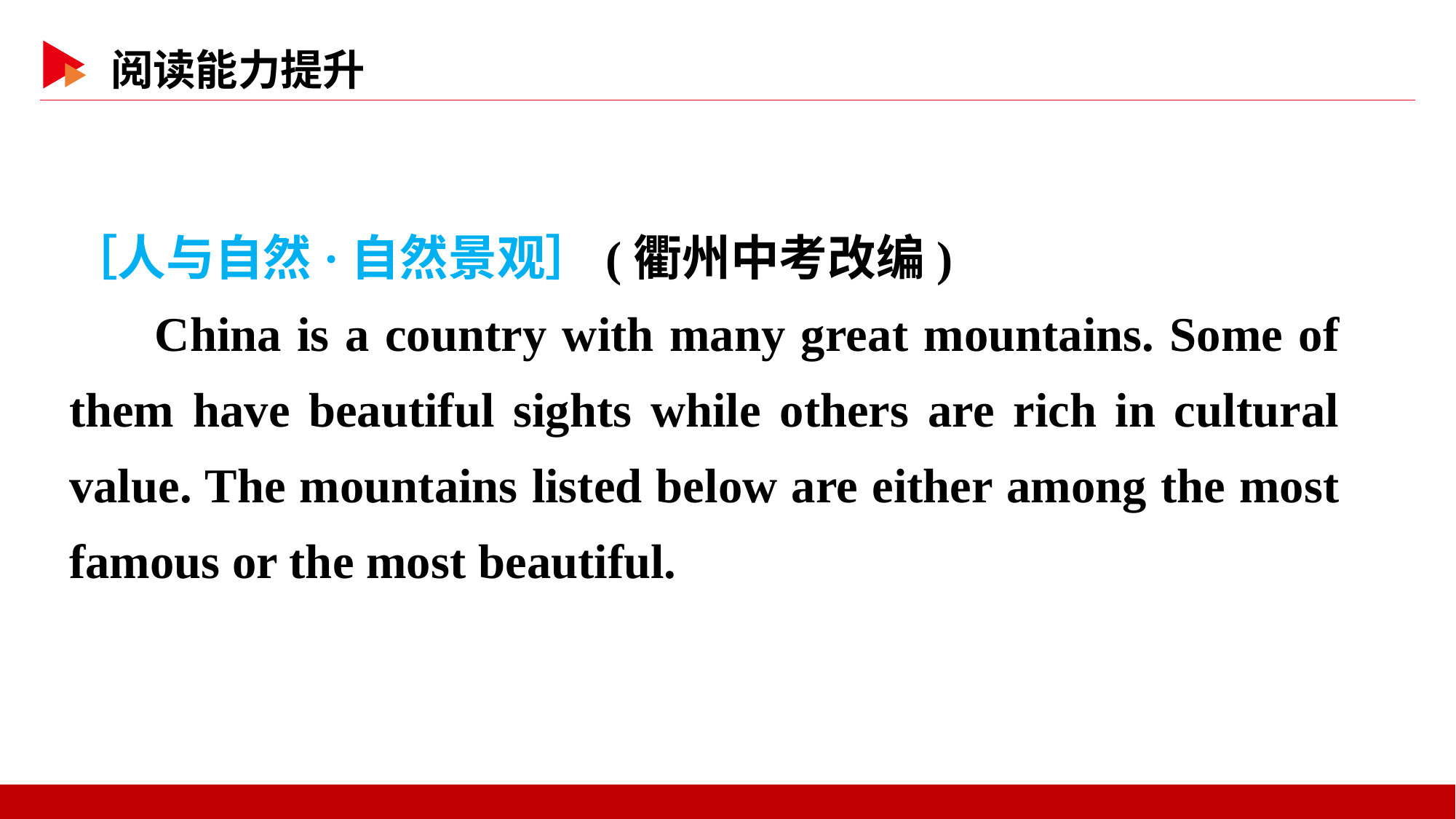

［人与自然·自然景观］(衢州中考改编)
China is a country with many great mountains. Some of them have beautiful sights while others are rich in cultural value. The mountains listed below are either among the most famous or the most beautiful.